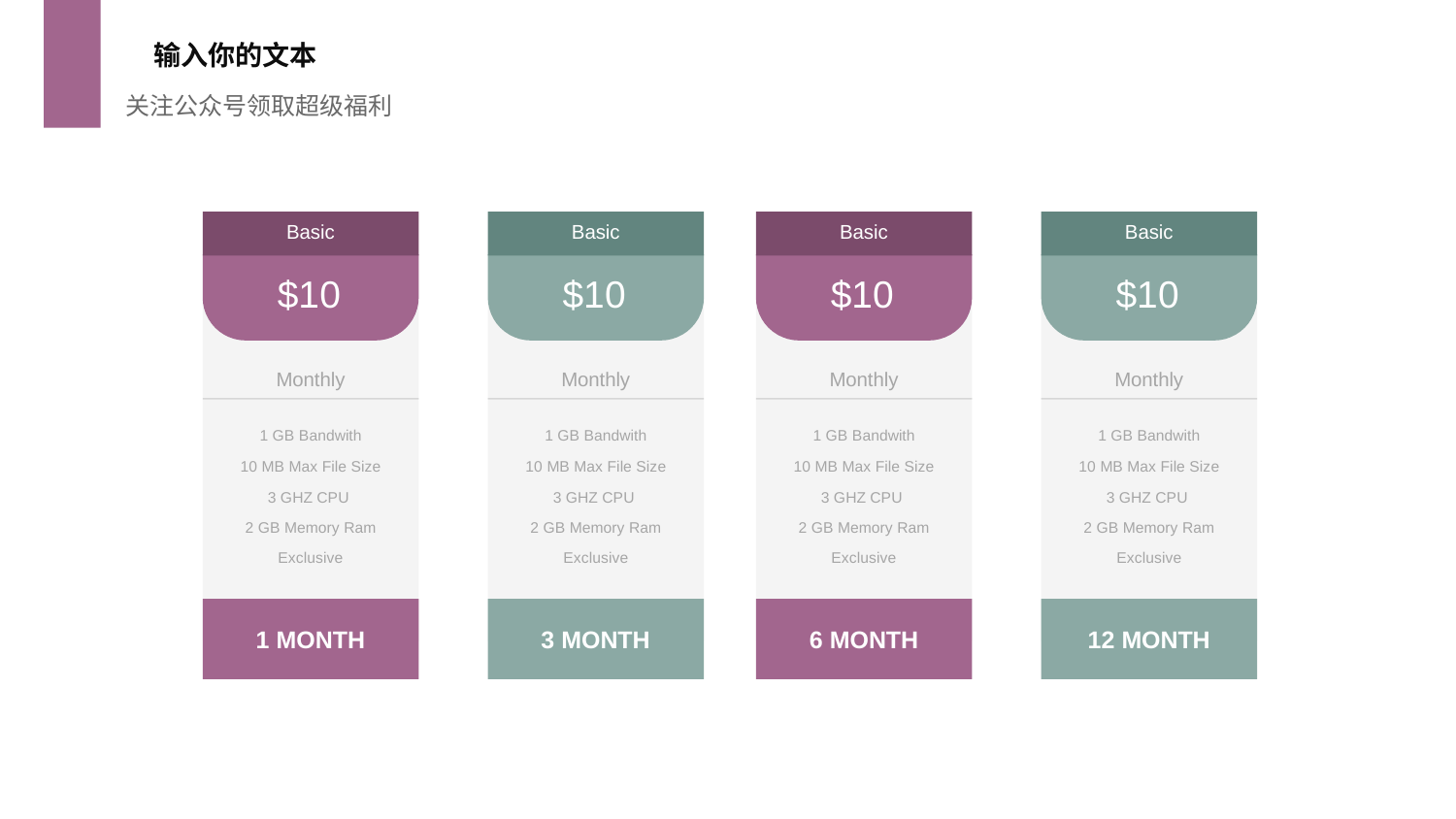

输入你的文本
关注公众号领取超级福利

Basic
Basic
Basic
Basic

$10
$10
$10
$10
Monthly
Monthly
Monthly
Monthly

1 GB Bandwith
1 GB Bandwith
1 GB Bandwith
1 GB Bandwith
10 MB Max File Size
10 MB Max File Size
10 MB Max File Size
10 MB Max File Size
3 GHZ CPU
3 GHZ CPU
3 GHZ CPU
3 GHZ CPU
2 GB Memory Ram
2 GB Memory Ram
2 GB Memory Ram
2 GB Memory Ram
Exclusive
Exclusive
Exclusive
Exclusive

1 MONTH

3 MONTH

6 MONTH

12 MONTH